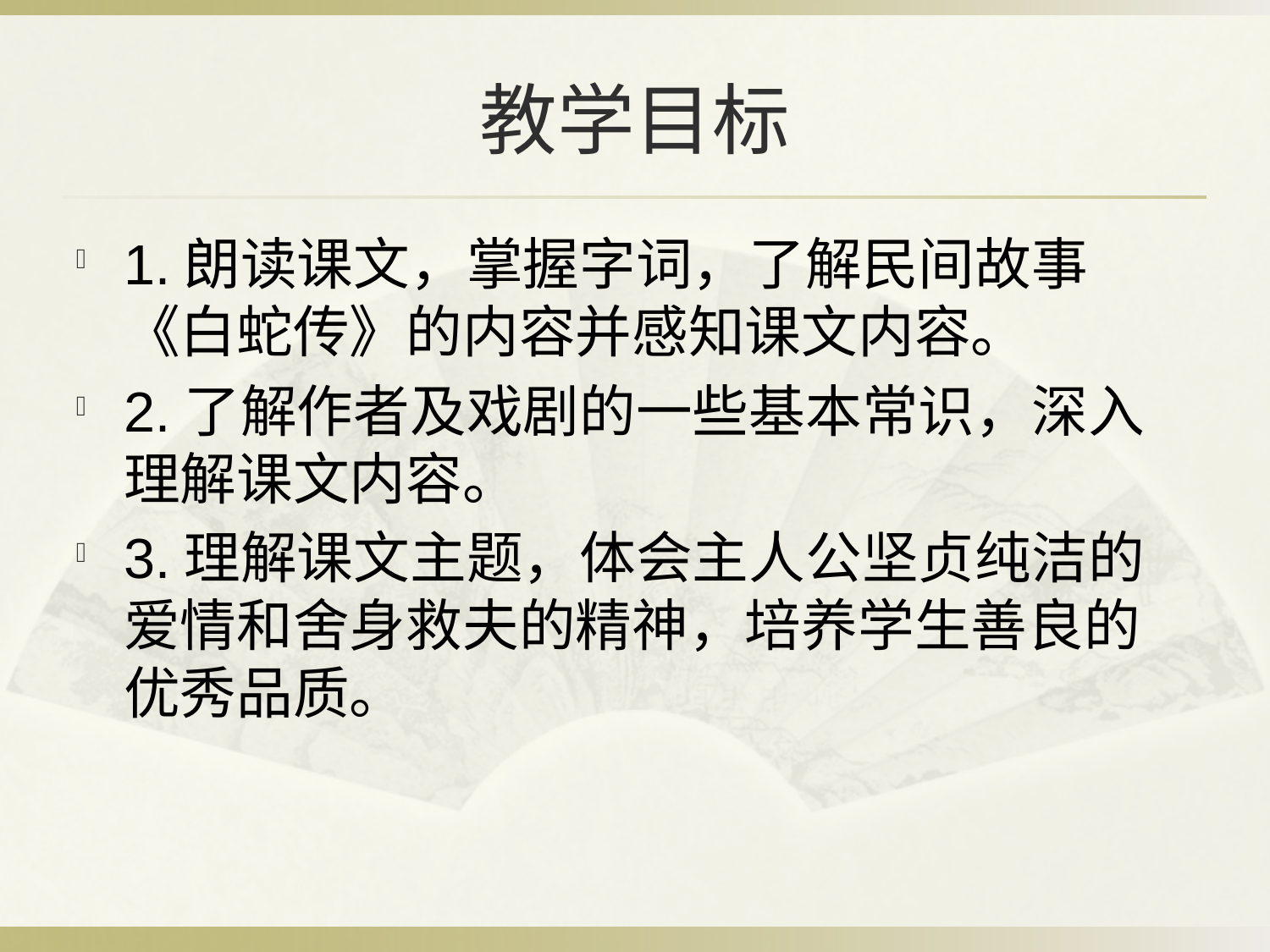

# 教学目标
1.朗读课文，掌握字词，了解民间故事《白蛇传》的内容并感知课文内容。
2.了解作者及戏剧的一些基本常识，深入理解课文内容。
3.理解课文主题，体会主人公坚贞纯洁的爱情和舍身救夫的精神，培养学生善良的优秀品质。